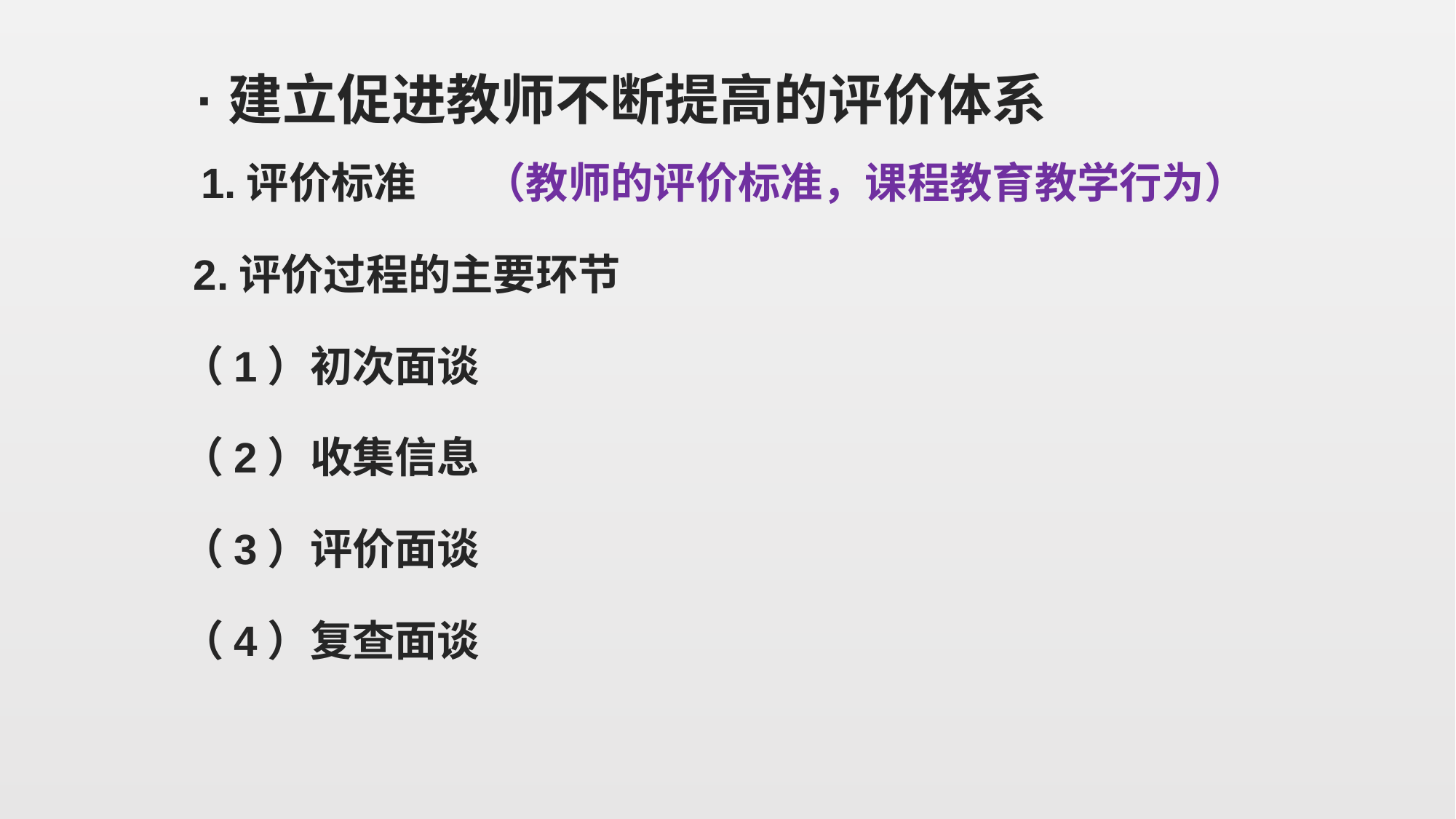

·建立促进教师不断提高的评价体系
 1.评价标准       （教师的评价标准，课程教育教学行为）
 2.评价过程的主要环节
（1）初次面谈
（2）收集信息
（3）评价面谈
（4）复查面谈